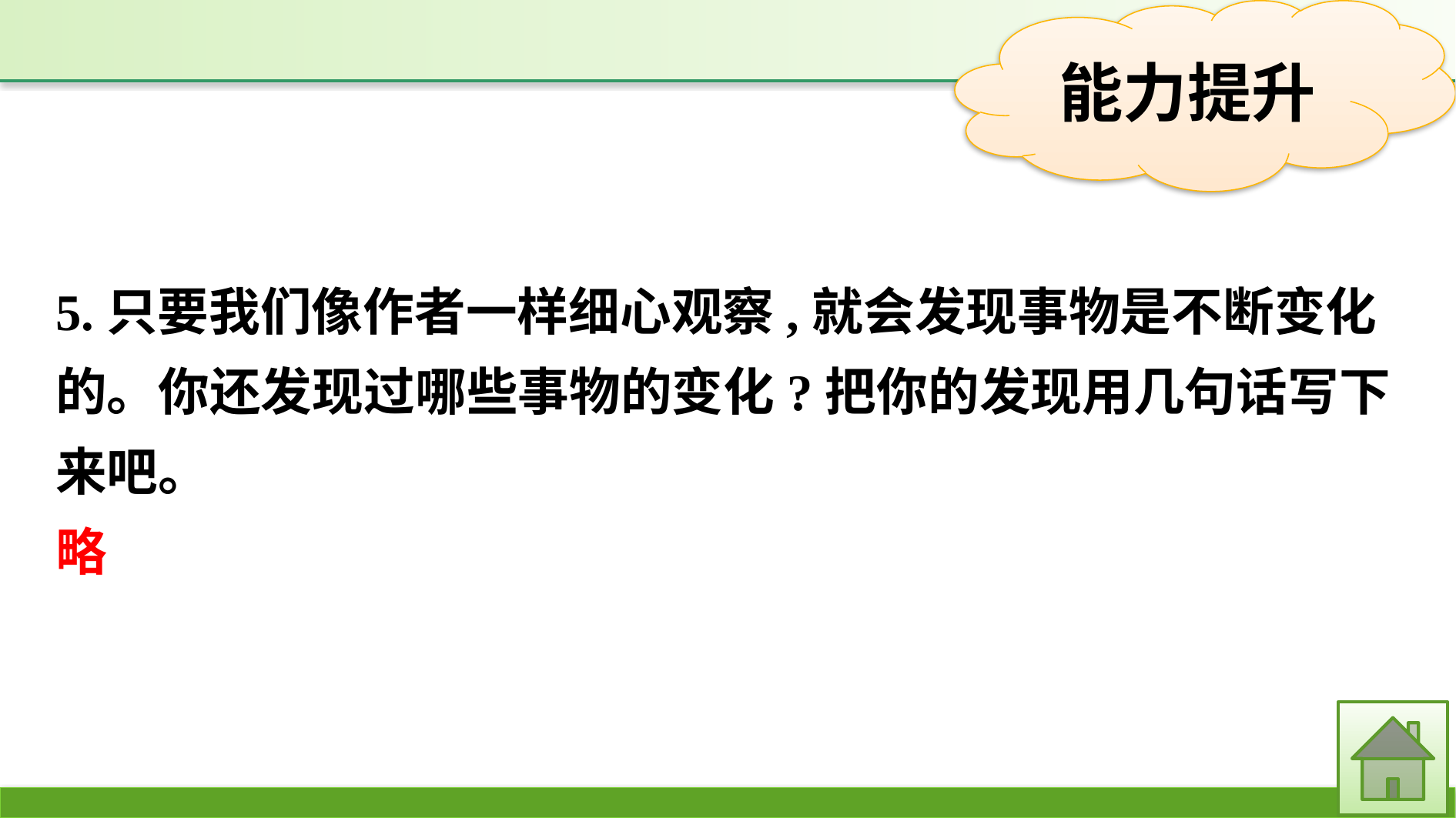

5.只要我们像作者一样细心观察,就会发现事物是不断变化的。你还发现过哪些事物的变化?把你的发现用几句话写下来吧。
略